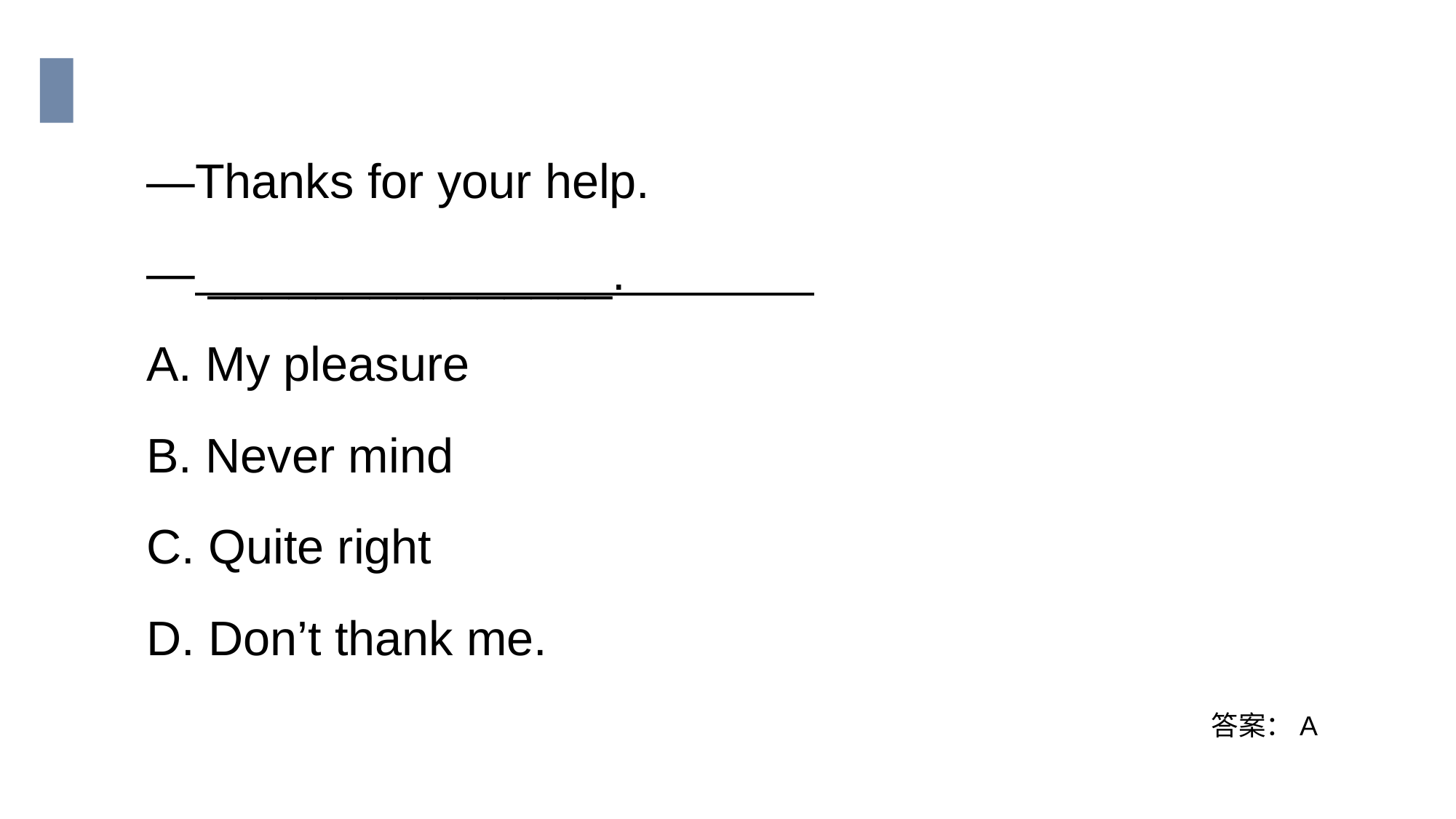

—Thanks for your help.
— _______________.
A. My pleasure
B. Never mind
C. Quite right
D. Don’t thank me.
答案：A